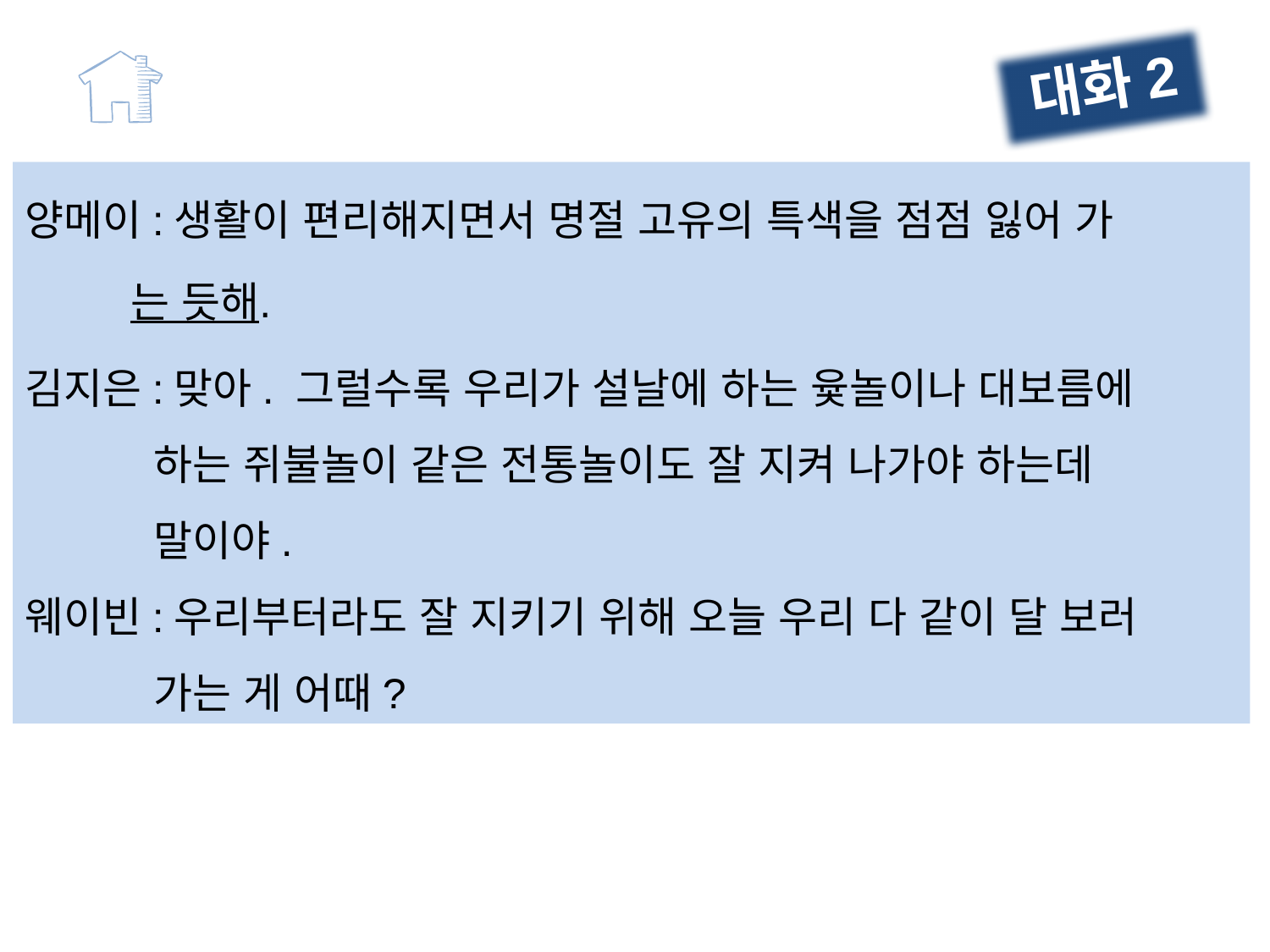

대화2

양메이:생활이 편리해지면서 명절 고유의 특색을 점점 잃어 가
          는 듯해.
김지은:맞아. 그럴수록 우리가 설날에 하는 윷놀이나 대보름에
          하는 쥐불놀이 같은 전통놀이도 잘 지켜 나가야 하는데
          말이야.
웨이빈:우리부터라도 잘 지키기 위해 오늘 우리 다 같이 달 보러
          가는 게 어때?